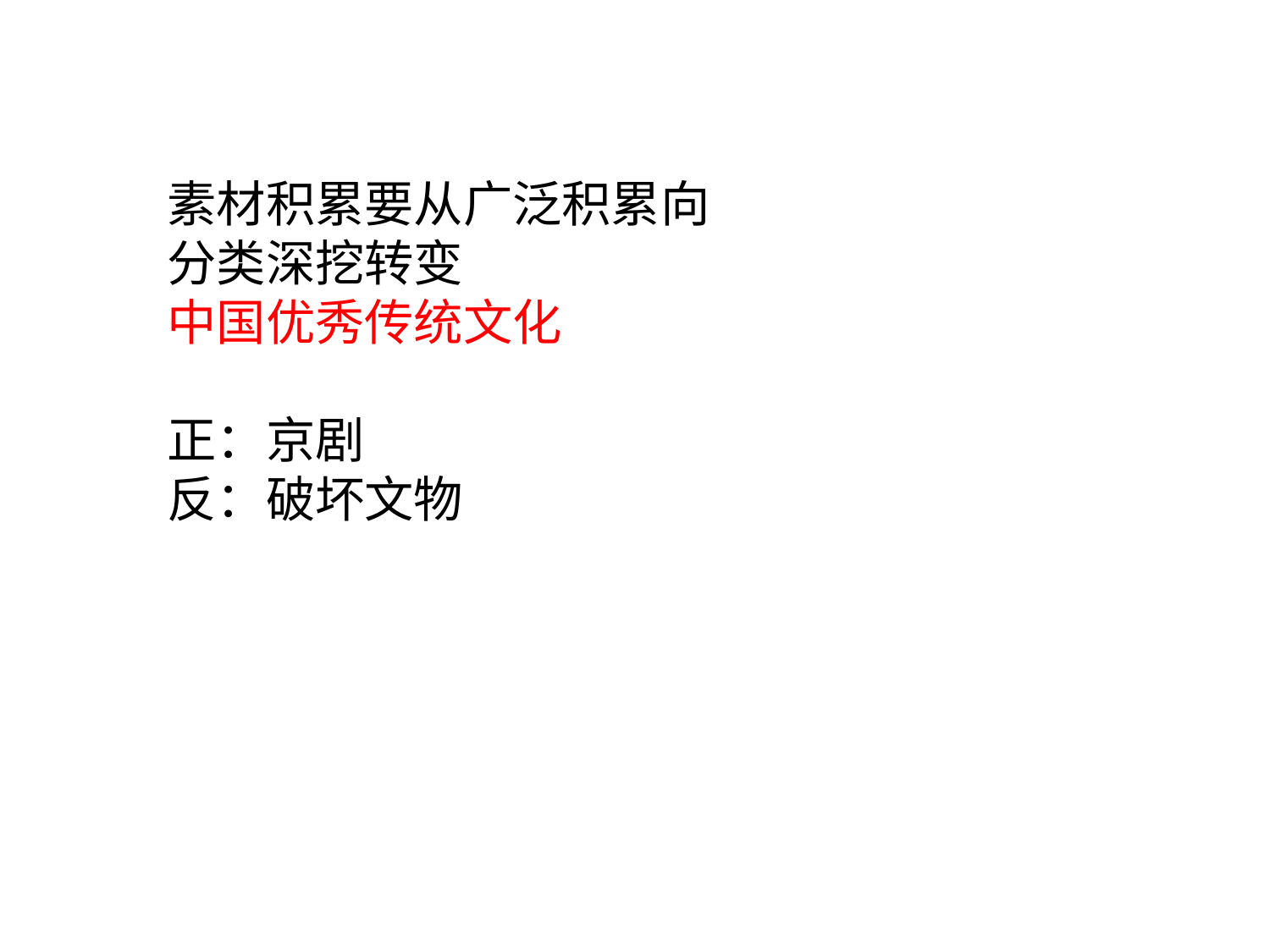

素材积累要从广泛积累向分类深挖转变
中国优秀传统文化

正：京剧
反：破坏文物